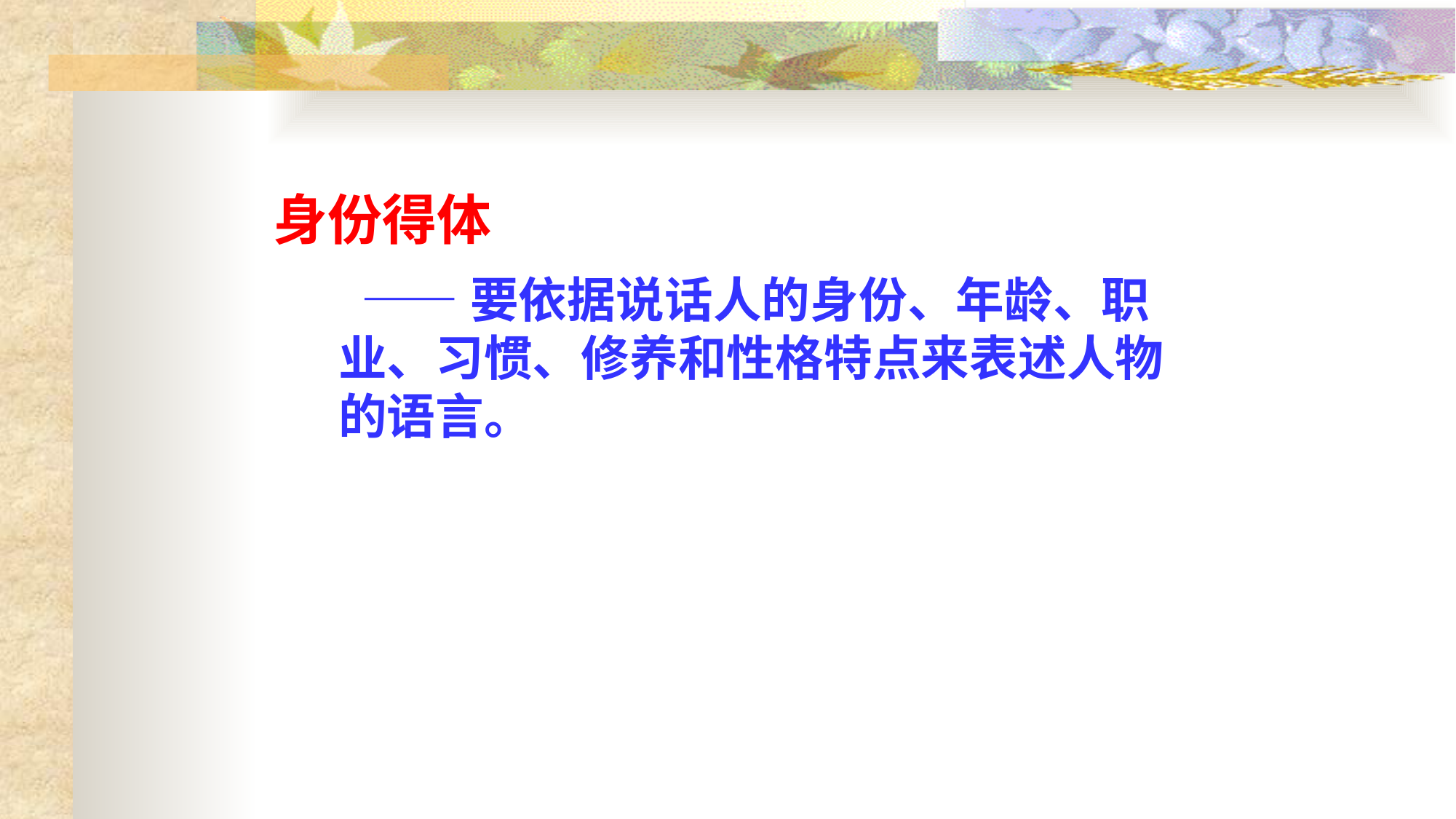

# 身份得体
       ——要依据说话人的身份、年龄、职业、习惯、修养和性格特点来表述人物的语言。